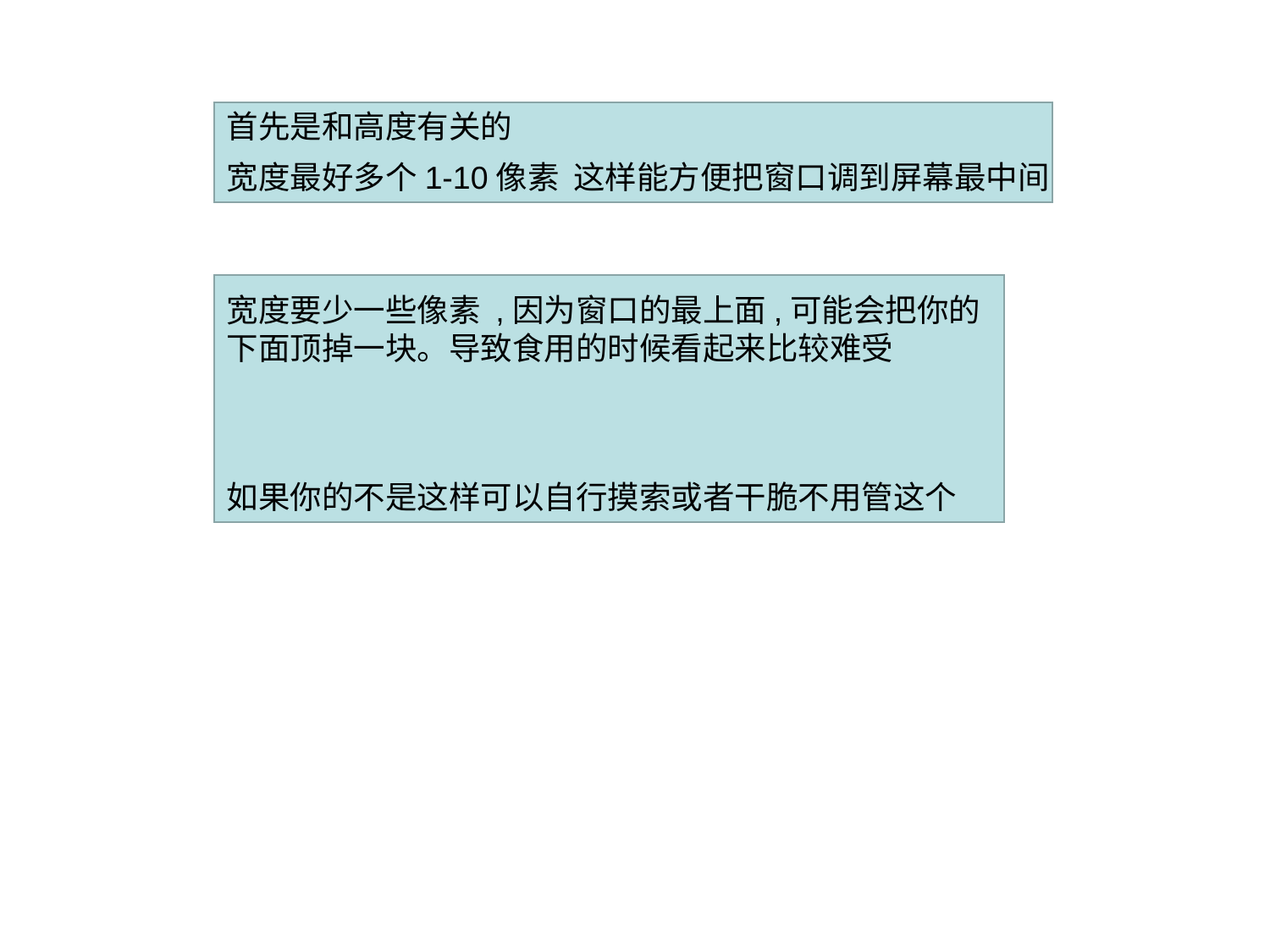

首先是和高度有关的

宽度最好多个1-10像素  这样能方便把窗口调到屏幕最中间

宽度要少一些像素 ,因为窗口的最上面,可能会把你的下面顶掉一块。导致食用的时候看起来比较难受
如果你的不是这样可以自行摸索或者干脆不用管这个